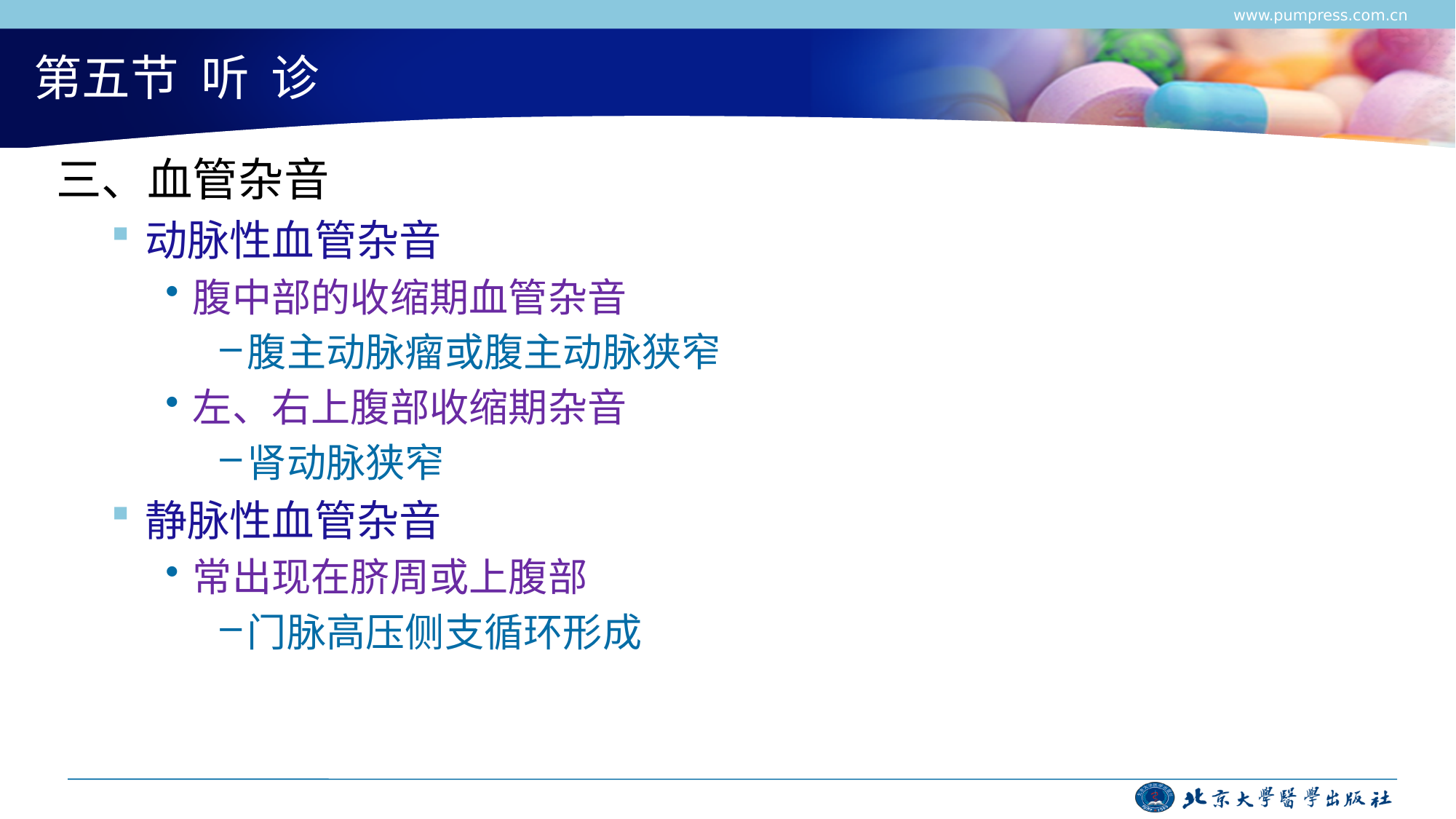

www.pumpress.com.cn
# 第五节  听  诊
三、血管杂音
动脉性血管杂音
腹中部的收缩期血管杂音
腹主动脉瘤或腹主动脉狭窄
左、右上腹部收缩期杂音
肾动脉狭窄
静脉性血管杂音
常出现在脐周或上腹部
门脉高压侧支循环形成